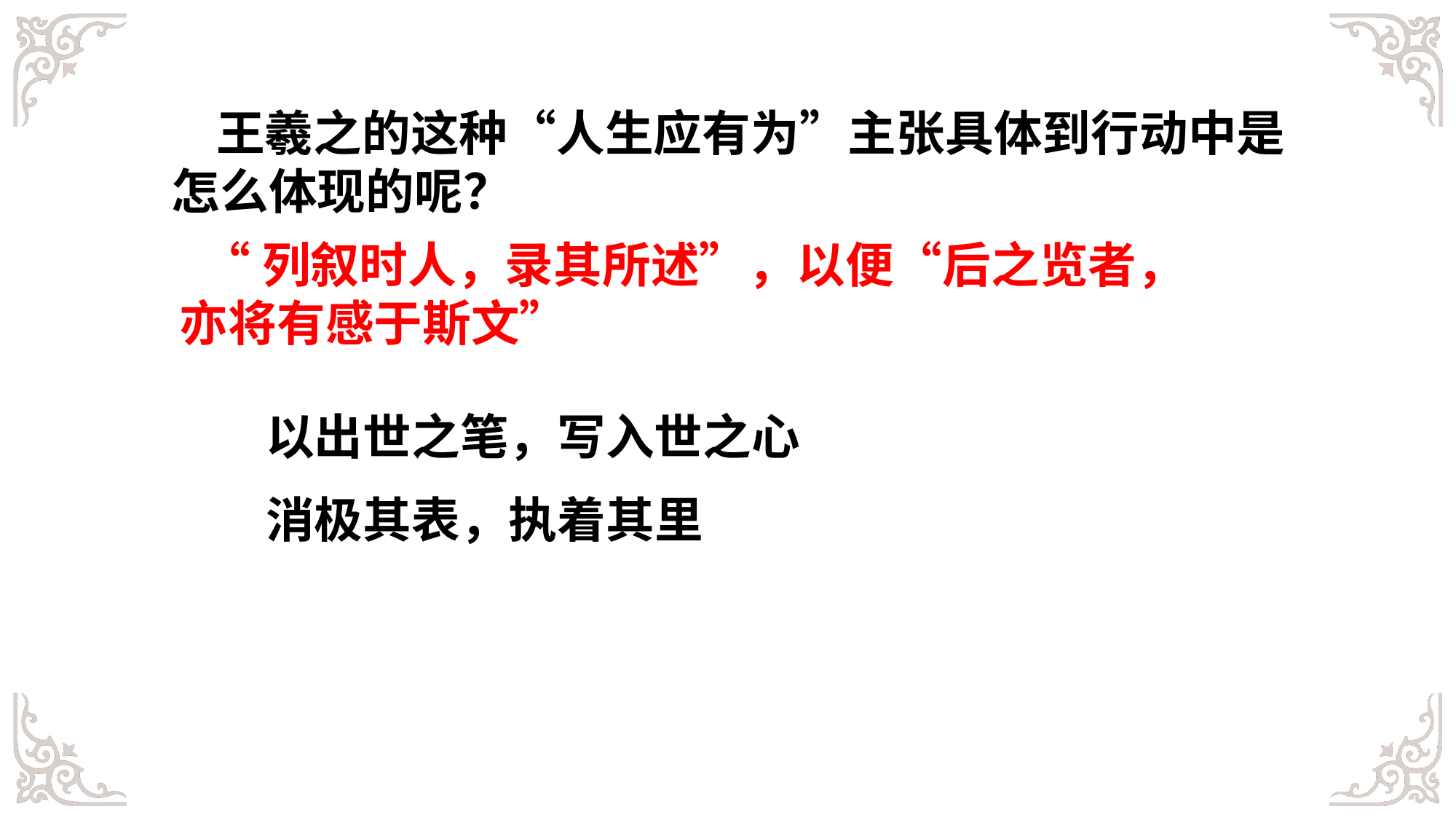

王羲之的这种“人生应有为”主张具体到行动中是怎么体现的呢？
  “列叙时人，录其所述”，以便“后之览者，亦将有感于斯文”
以出世之笔，写入世之心
消极其表，执着其里